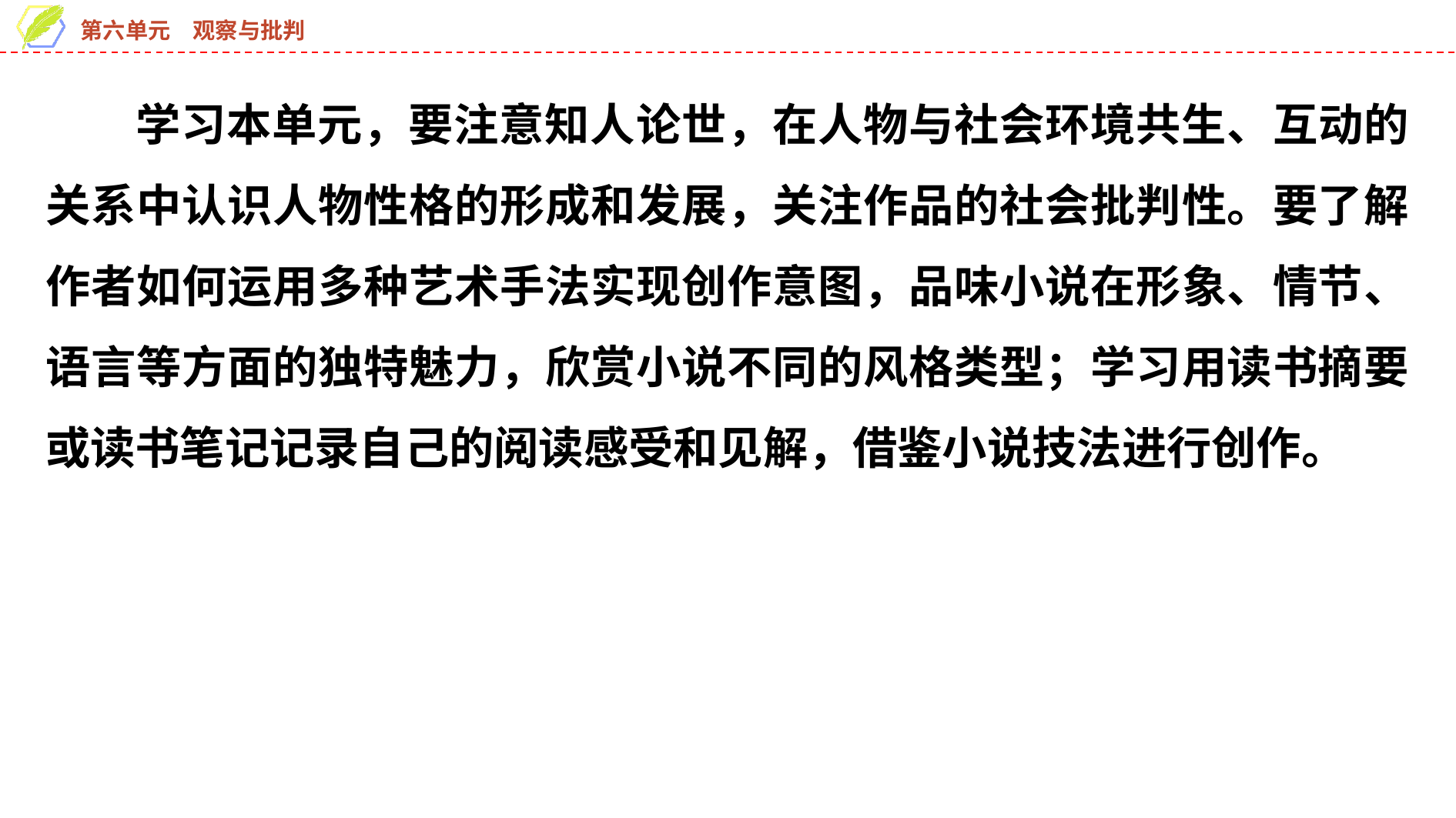

学习本单元，要注意知人论世，在人物与社会环境共生、互动的关系中认识人物性格的形成和发展，关注作品的社会批判性。要了解作者如何运用多种艺术手法实现创作意图，品味小说在形象、情节、语言等方面的独特魅力，欣赏小说不同的风格类型；学习用读书摘要或读书笔记记录自己的阅读感受和见解，借鉴小说技法进行创作。